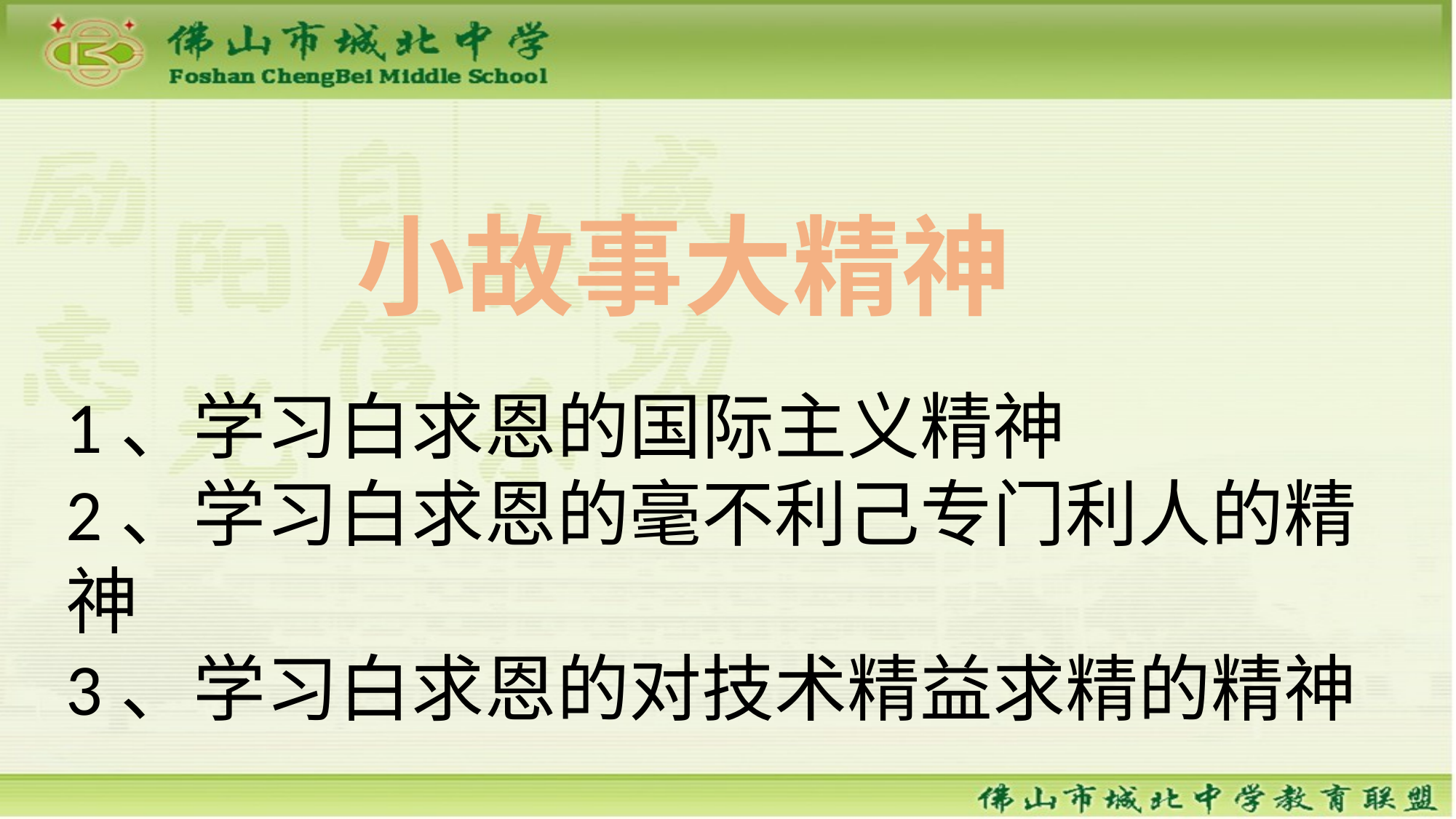

小故事大精神
1、学习白求恩的国际主义精神
2、学习白求恩的毫不利己专门利人的精神
3、学习白求恩的对技术精益求精的精神